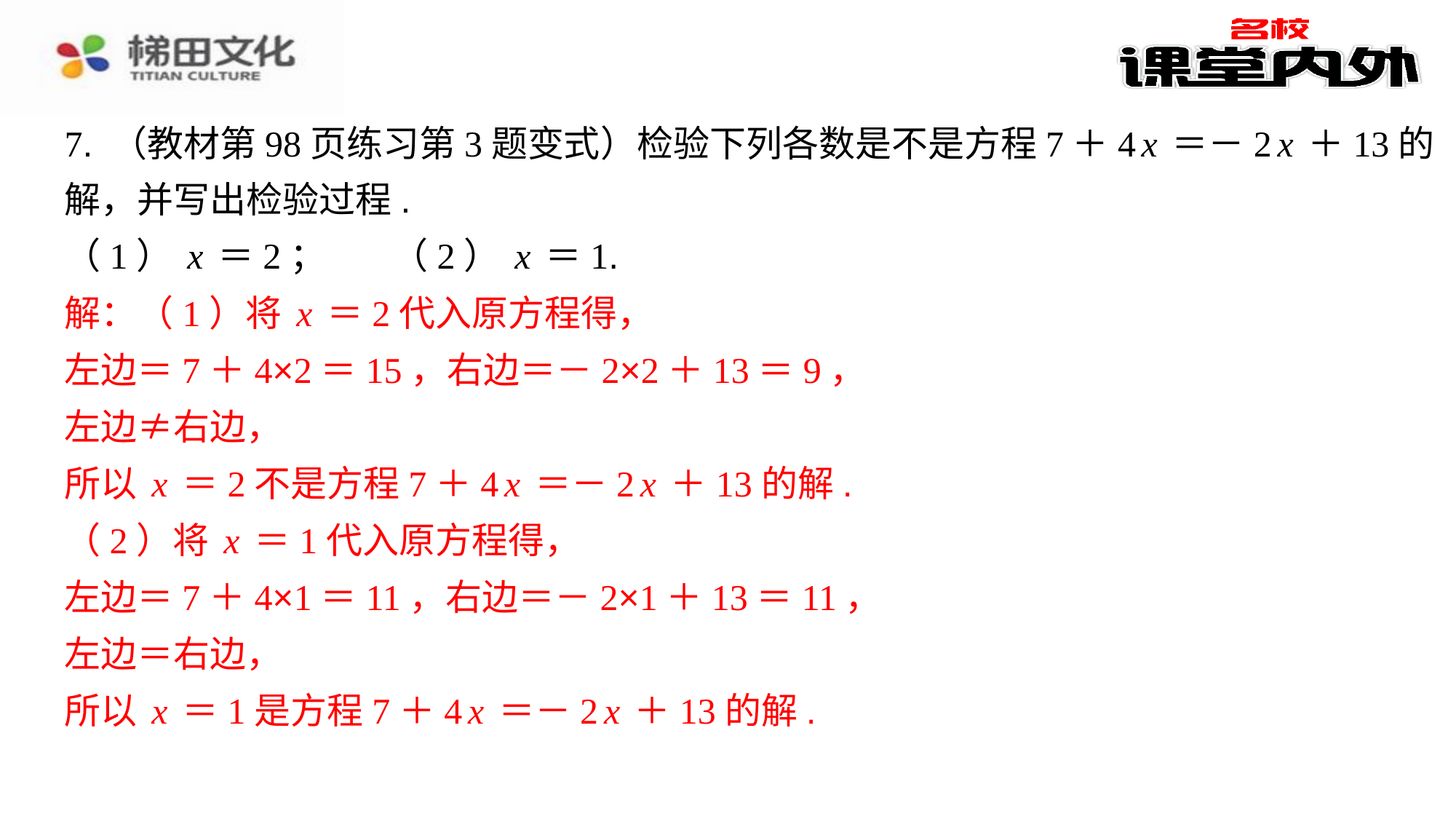

7. （教材第98页练习第3题变式）检验下列各数是不是方程7＋4x＝－2x＋13的
解，并写出检验过程.
（1）x＝2；	（2）x＝1.
解：（1）将x＝2代入原方程得，
左边＝7＋4×2＝15，右边＝－2×2＋13＝9，
左边≠右边，
所以x＝2不是方程7＋4x＝－2x＋13的解.
（2）将x＝1代入原方程得，
左边＝7＋4×1＝11，右边＝－2×1＋13＝11，
左边＝右边，
所以x＝1是方程7＋4x＝－2x＋13的解.
解：（1）将x＝2代入原方程得，
左边＝7＋4×2＝15，右边＝－2×2＋13＝9，
左边≠右边，
所以x＝2不是方程7＋4x＝－2x＋13的解.
（2）将x＝1代入原方程得，
左边＝7＋4×1＝11，右边＝－2×1＋13＝11，
左边＝右边，
所以x＝1是方程7＋4x＝－2x＋13的解.